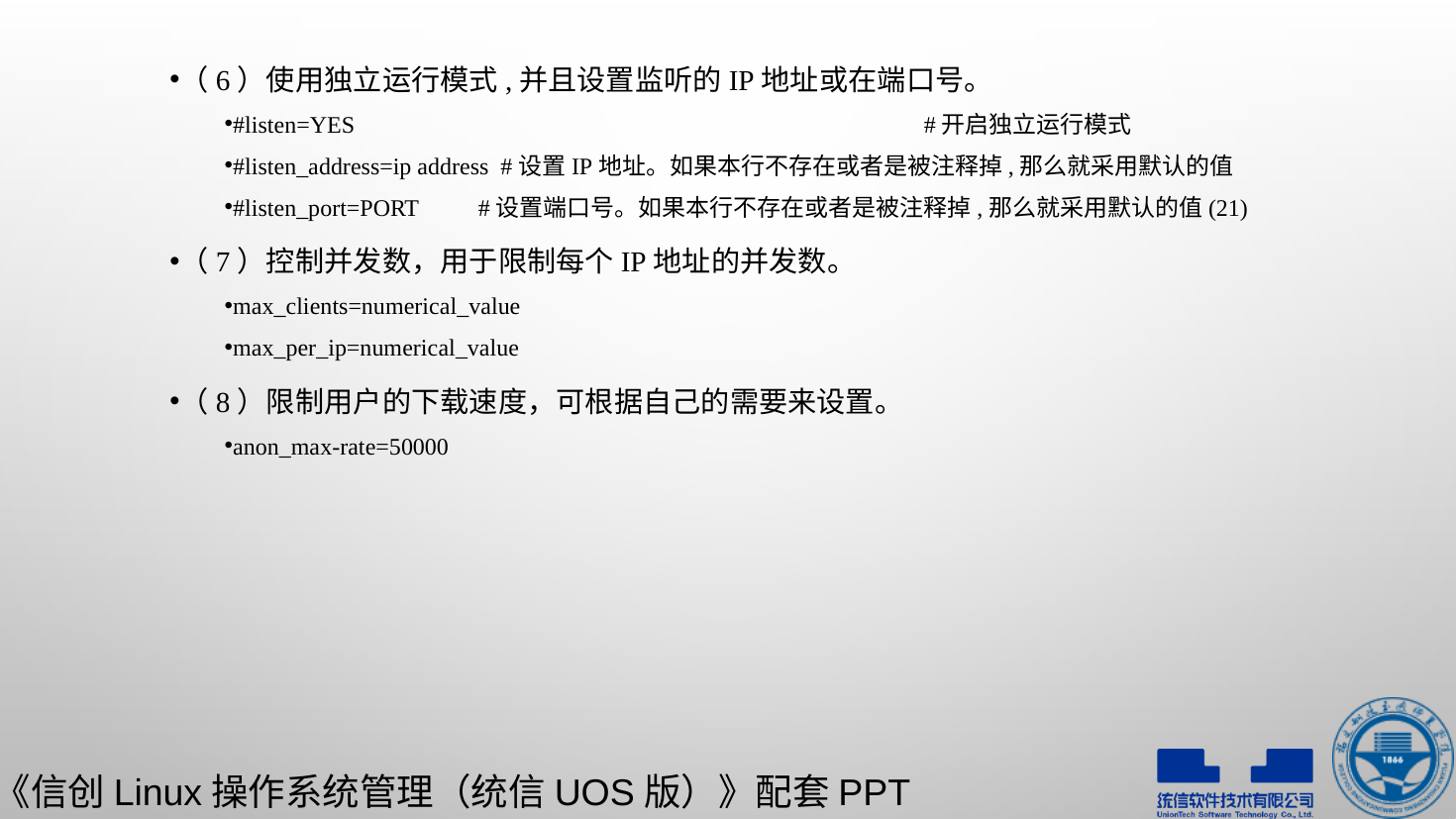

（6）使用独立运行模式,并且设置监听的IP地址或在端口号。
#listen=YES				#开启独立运行模式
#listen_address=ip address  #设置IP地址。如果本行不存在或者是被注释掉,那么就采用默认的值
#listen_port=PORT	#设置端口号。如果本行不存在或者是被注释掉,那么就采用默认的值(21)
（7）控制并发数，用于限制每个IP地址的并发数。
max_clients=numerical_value
max_per_ip=numerical_value
（8）限制用户的下载速度，可根据自己的需要来设置。
anon_max-rate=50000